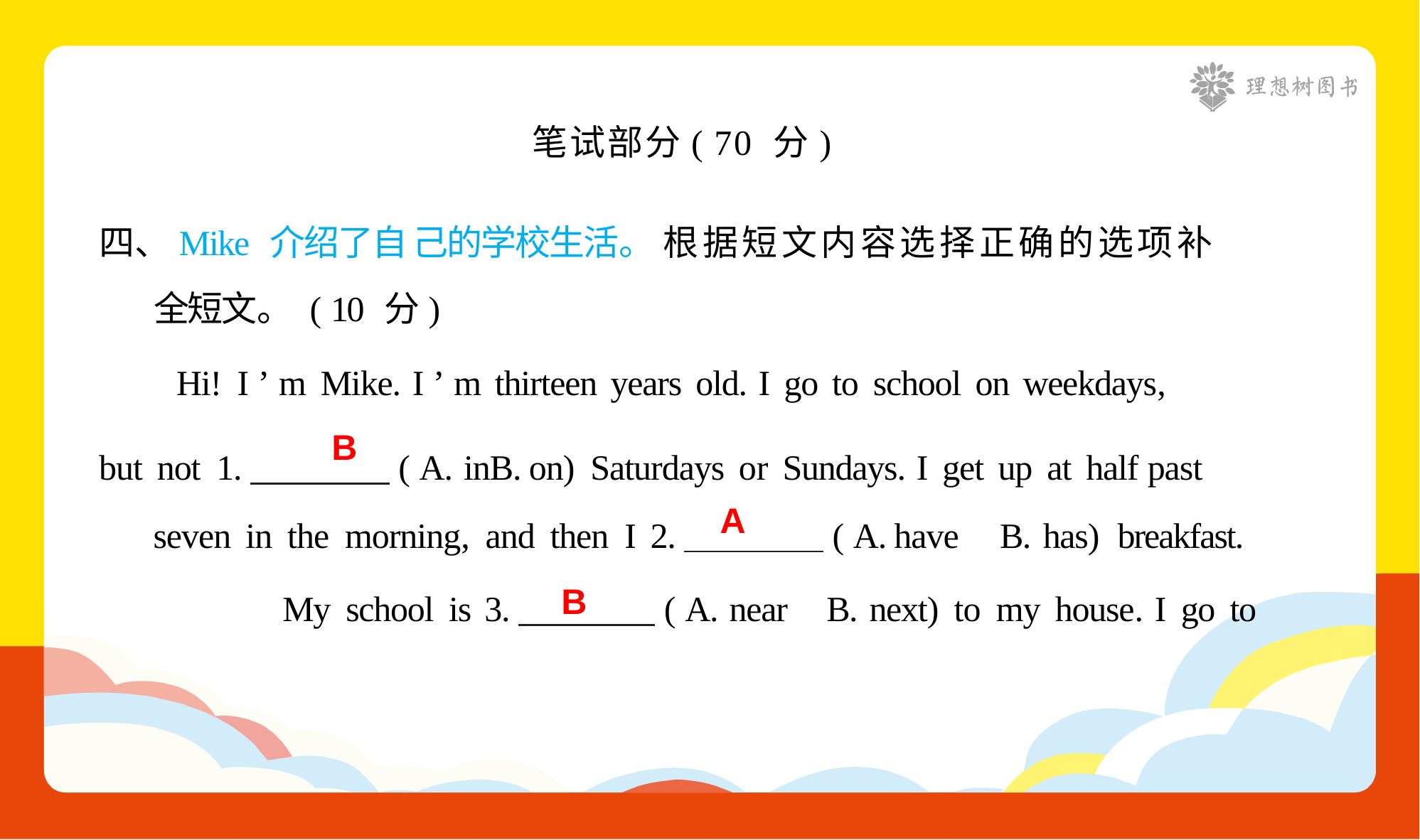

笔试部分( 70 分)

四、Mike 介绍了自 己的学校生活。 根据短文内容选择正确的选项补 全短文。 ( 10 分)

Hi! I ’ m Mike. I ’ m thirteen years old. I go to school on weekdays,
but not 1.                   ( A. inB. on)  Saturdays or Sundays. I get up at half past seven in the morning, and then I 2.                   ( A. have     B. has)  breakfast.

My school is 3.                   ( A. near    B. next)  to  my house. I go to
B
A
B